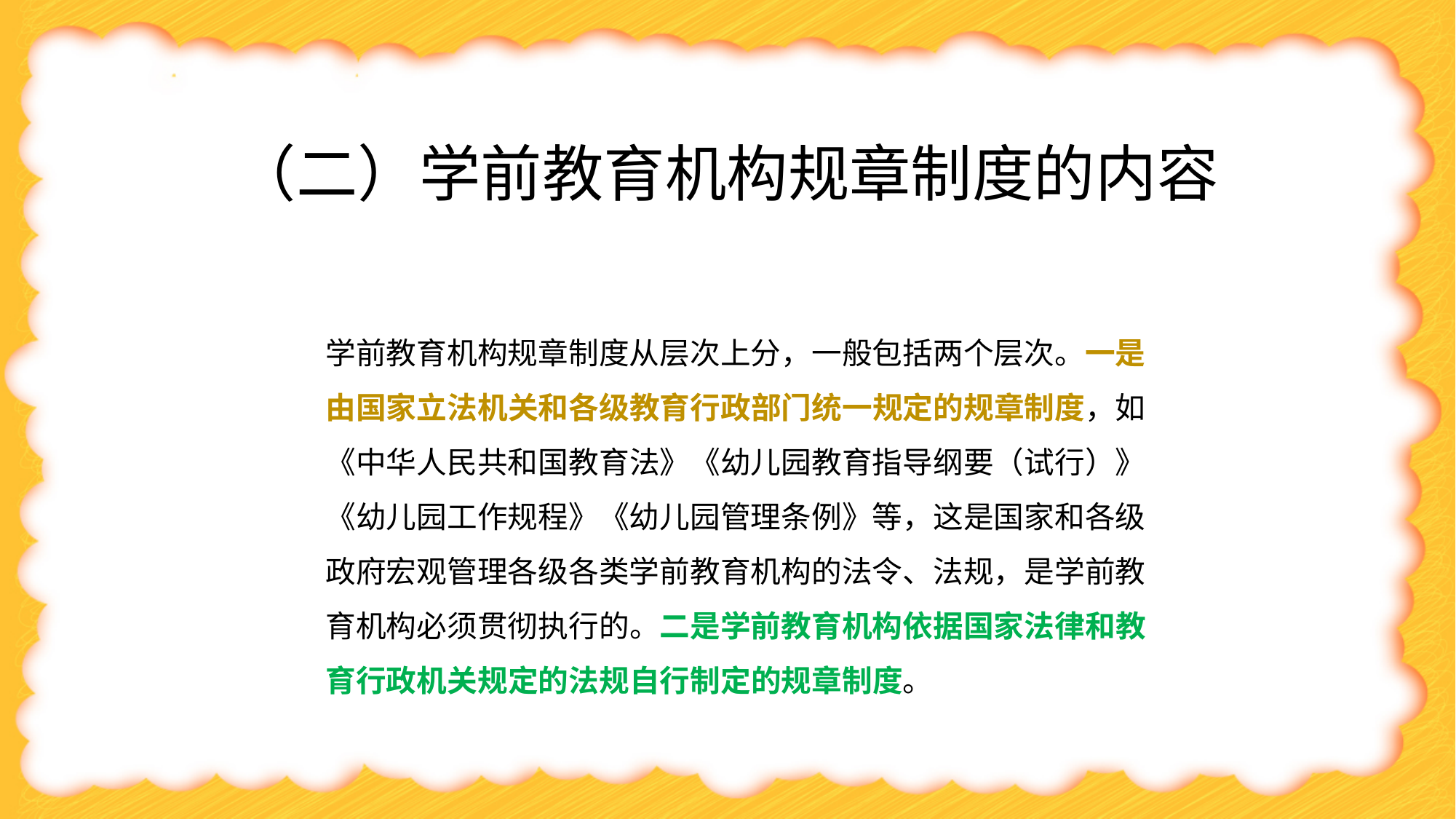

（二）学前教育机构规章制度的内容
学前教育机构规章制度从层次上分，一般包括两个层次。一是由国家立法机关和各级教育行政部门统一规定的规章制度，如《中华人民共和国教育法》《幼儿园教育指导纲要（试行）》《幼儿园工作规程》《幼儿园管理条例》等，这是国家和各级政府宏观管理各级各类学前教育机构的法令、法规，是学前教育机构必须贯彻执行的。二是学前教育机构依据国家法律和教育行政机关规定的法规自行制定的规章制度。